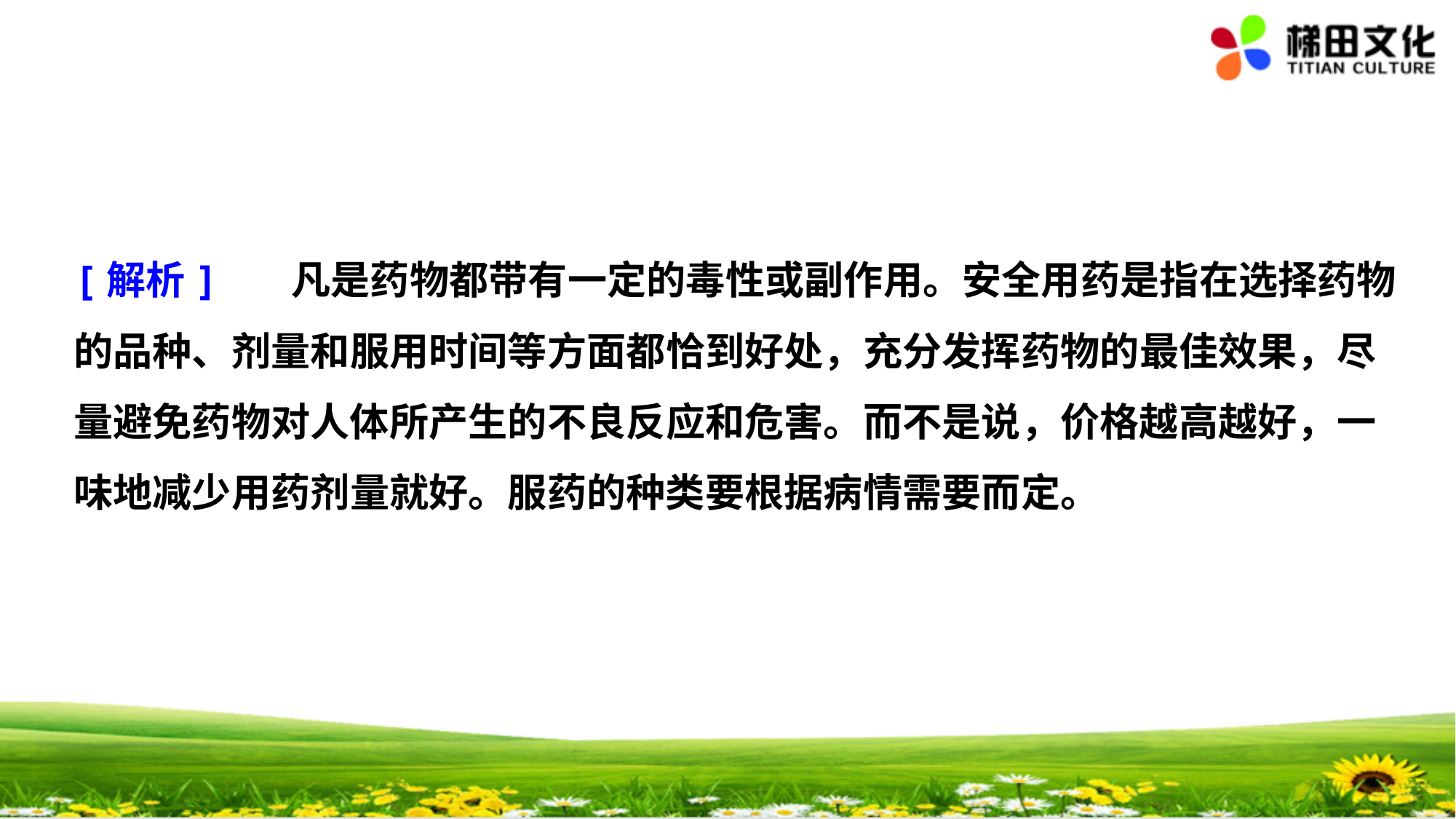

[解析] 　凡是药物都带有一定的毒性或副作用。安全用药是指在选择药物的品种、剂量和服用时间等方面都恰到好处，充分发挥药物的最佳效果，尽量避免药物对人体所产生的不良反应和危害。而不是说，价格越高越好，一味地减少用药剂量就好。服药的种类要根据病情需要而定。